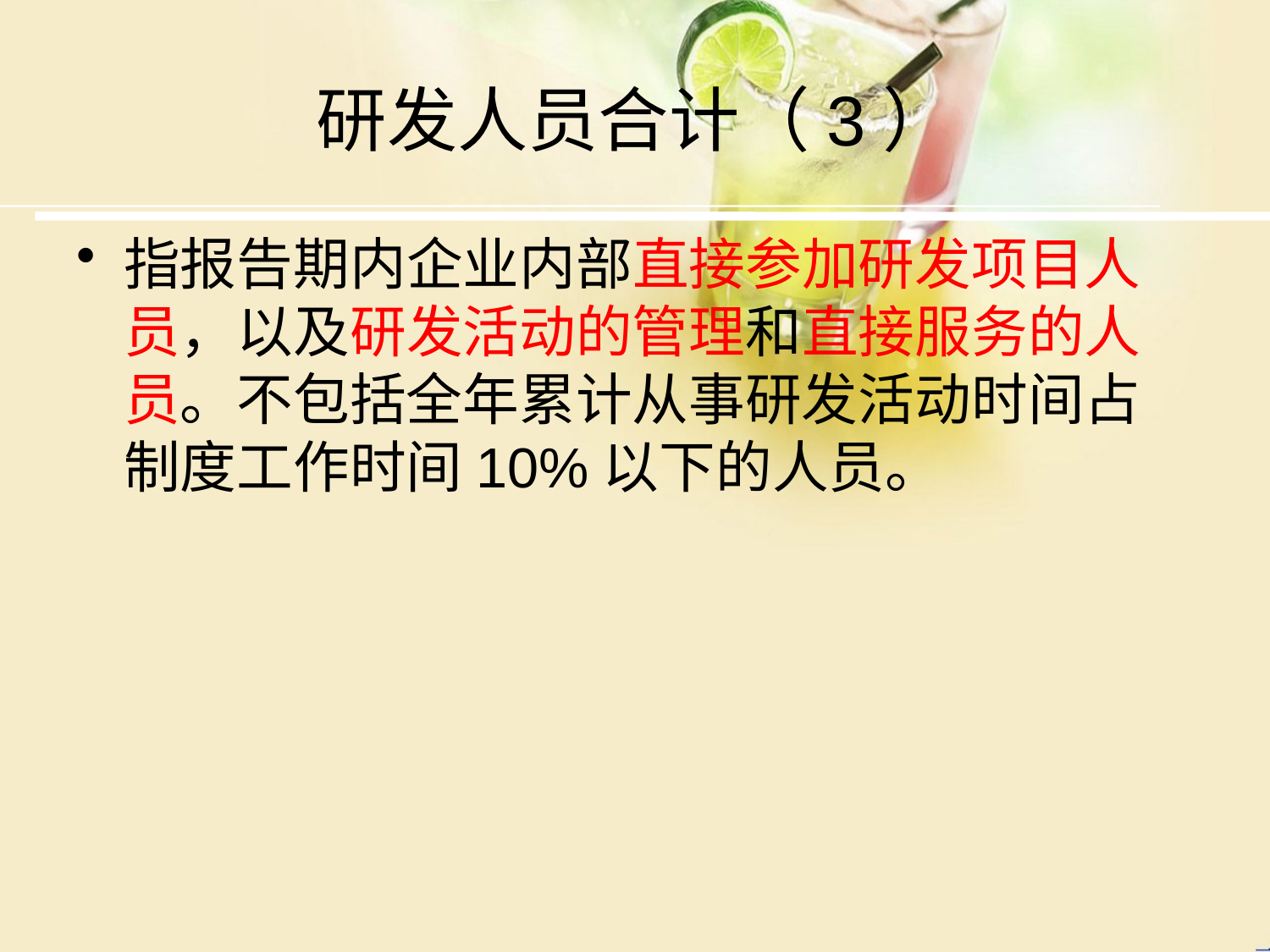

# 研发人员合计（3）
指报告期内企业内部直接参加研发项目人员，以及研发活动的管理和直接服务的人员。不包括全年累计从事研发活动时间占制度工作时间10%以下的人员。